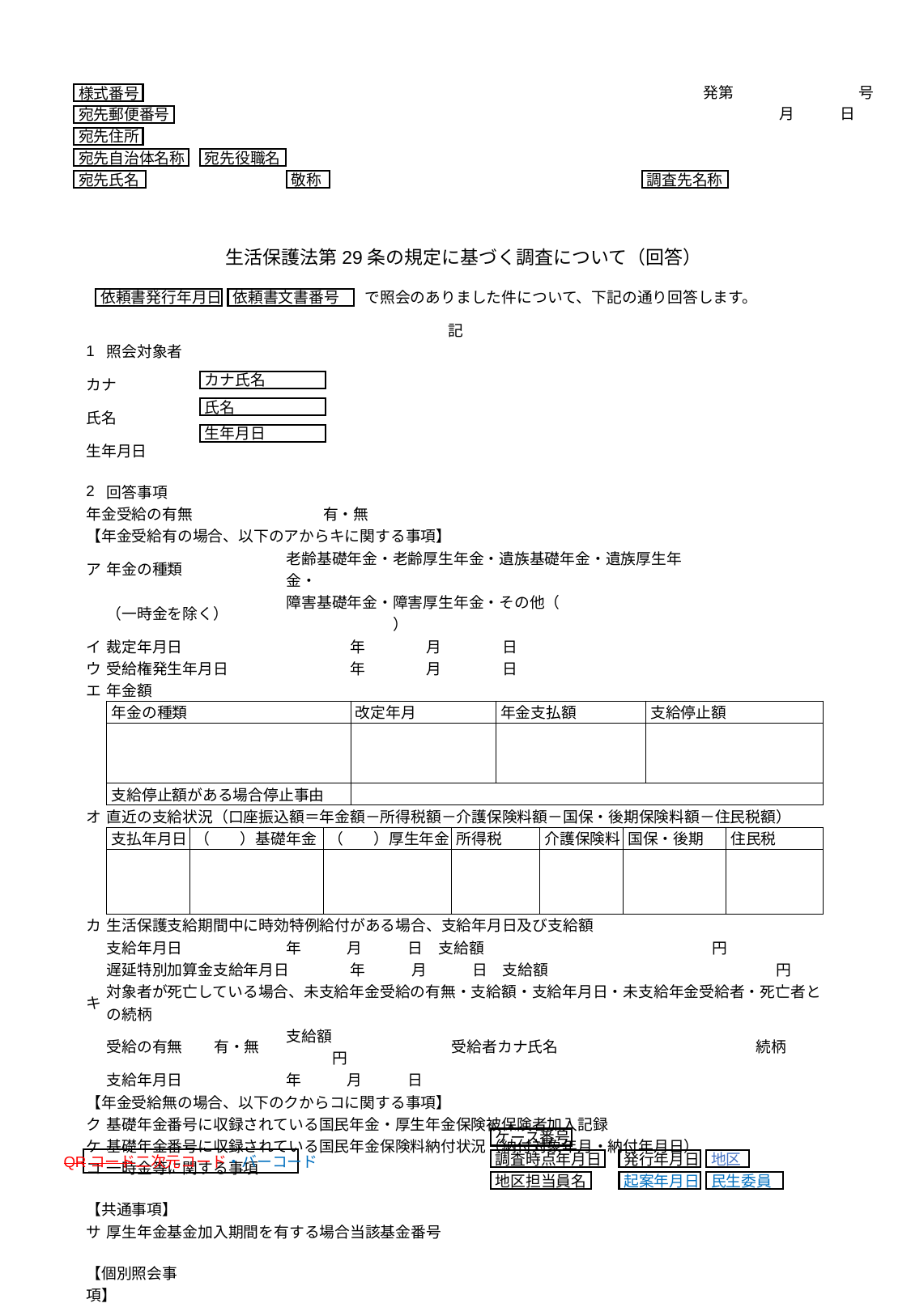

発第　　　　　　　　 号
様式番号
　  　   月　　　日
宛先郵便番号
宛先住所
宛先自治体名称
宛先役職名
宛先氏名
敬称
調査先名称
生活保護法第29条の規定に基づく調査について（回答）
依頼書発行年月日
依頼書文書番号
で照会のありました件について、下記の通り回答します。
記
|  | 1 | 照会対象者 |  |  |  |  |  |  |  |  |  |  |  |  |  |  |  |  |
| --- | --- | --- | --- | --- | --- | --- | --- | --- | --- | --- | --- | --- | --- | --- | --- | --- | --- | --- |
|  | カナ 氏名 |  |  |  |  |  |  |  |  |  |  |  |  |  |  |  |  |  |
|  | 生年月日 |  |  |  |  |  |  |  |  |  |  |  |  |  |  |  |  |  |
|  |  |  |  |  |  |  |  |  |  |  |  |  |  |  |  |  |  |  |
|  | 2 | 回答事項 |  |  |  |  |  |  |  |  |  |  |  |  |  |  |  |  |
|  | 年金受給の有無 |  |  |  |  |  | 有・無 |  |  |  |  |  |  |  |  |  |  |  |
|  | 【年金受給有の場合、以下のアからキに関する事項】 |  |  |  |  |  |  |  |  |  |  |  |  |  |  |  |  |  |
|  | ア | 年金の種類 |  |  |  | 老齢基礎年金・老齢厚生年金・遺族基礎年金・遺族厚生年金・ |  |  |  |  |  |  |  |  |  |  |  |  |
|  |  | （一時金を除く） |  |  |  | 障害基礎年金・障害厚生年金・その他（　　　　　　　　　　　　　　　　） |  |  |  |  |  |  |  |  |  |  |  |  |
|  | イ | 裁定年月日 |  |  |  |  |  | 年　　　　月　　　　日 |  |  |  |  |  |  |  |  |  |  |
|  | ウ | 受給権発生年月日 |  |  |  |  |  | 年　　　　月　　　　日 |  |  |  |  |  |  |  |  |  |  |
|  | エ | 年金額 |  |  |  |  |  |  |  |  |  |  |  |  |  |  |  |  |
|  |  | 年金の種類 |  |  |  |  |  | 改定年月 |  | 年金支払額 |  |  | 支給停止額 |  |  |  |  |  |
|  |  |  |  |  |  |  |  |  |  |  |  |  |  |  |  |  |  |  |
|  |  | 支給停止額がある場合停止事由 |  |  |  |  |  |  |  |  |  |  |  |  |  |  |  |  |
|  | オ | 直近の支給状況（口座振込額＝年金額－所得税額－介護保険料額－国保・後期保険料額－住民税額） |  |  |  |  |  |  |  |  |  |  |  |  |  |  |  |  |
|  |  | 支払年月日 | （　　）基礎年金 |  |  |  | （　　）厚生年金 |  | 所得税 |  | 介護保険料 | 国保・後期 | 国保・後期 | 住民税 | 住民税 |  |  |  |
|  |  |  |  |  |  |  |  |  |  |  |  |  |  |  |  |  |  |  |
|  | カ | 生活保護支給期間中に時効特例給付がある場合、支給年月日及び支給額 |  |  |  |  |  |  |  |  |  |  |  |  |  |  |  |  |
|  |  | 支給年月日 |  |  |  | 年　　　月　　　日　支給額　　　　　　　　　　　　　　　円 |  |  |  |  |  |  |  |  |  |  |  |  |
|  |  | 遅延特別加算金支給年月日 |  |  |  |  |  | 年　　　月　　　日　支給額　　　　　　　　　　　　　　　円 |  |  |  |  |  |  |  |  |  |  |
|  | キ | 対象者が死亡している場合、未支給年金受給の有無・支給額・支給年月日・未支給年金受給者・死亡者との続柄 |  |  |  |  |  |  |  |  |  |  |  |  |  |  |  |  |
|  |  | 受給の有無 | 有・無 |  |  | 支給額　　　　　　　　　　円 |  |  | 受給者カナ氏名　　　　　　　　　　　　　続柄 |  |  |  |  |  |  |  |  |  |
|  |  | 支給年月日 |  |  |  | 年　　　月　　　日 |  |  |  |  |  |  |  |  |  |  |  |  |
|  | 【年金受給無の場合、以下のクからコに関する事項】 |  |  |  |  |  |  |  |  |  |  |  |  |  |  |  |  |  |
|  | ク | 基礎年金番号に収録されている国民年金・厚生年金保険被保険者加入記録 |  |  |  |  |  |  |  |  |  |  |  |  |  |  |  |  |
|  | ケ | 基礎年金番号に収録されている国民年金保険料納付状況（納付対象年月・納付年月日） |  |  |  |  |  |  |  |  |  |  |  |  |  |  |  |  |
|  | コ | 一時金等に関する事項 |  |  |  |  |  |  |  |  |  |  |  |  |  |  |  |  |
|  |  |  |  |  |  |  |  |  |  |  |  |  |  |  |  |  |  |  |
|  | 【共通事項】 |  |  |  |  |  |  |  |  |  |  |  |  |  |  |  |  |  |
|  | サ | 厚生年金基金加入期間を有する場合当該基金番号 |  |  |  |  |  |  |  |  |  |  |  |  |  |  |  |  |
|  |  |  |  |  |  |  |  |  |  |  |  |  |  |  |  |  |  |  |
|  | 【個別照会事項】 |  |  |  |  |  |  |  |  |  |  |  |  |  |  |  |  |  |
カナ氏名
氏名
生年月日
ケース番号
QRコード二次元コード・バーコード
調査時点年月日
発行年月日
地区
地区担当員名
起案年月日
民生委員